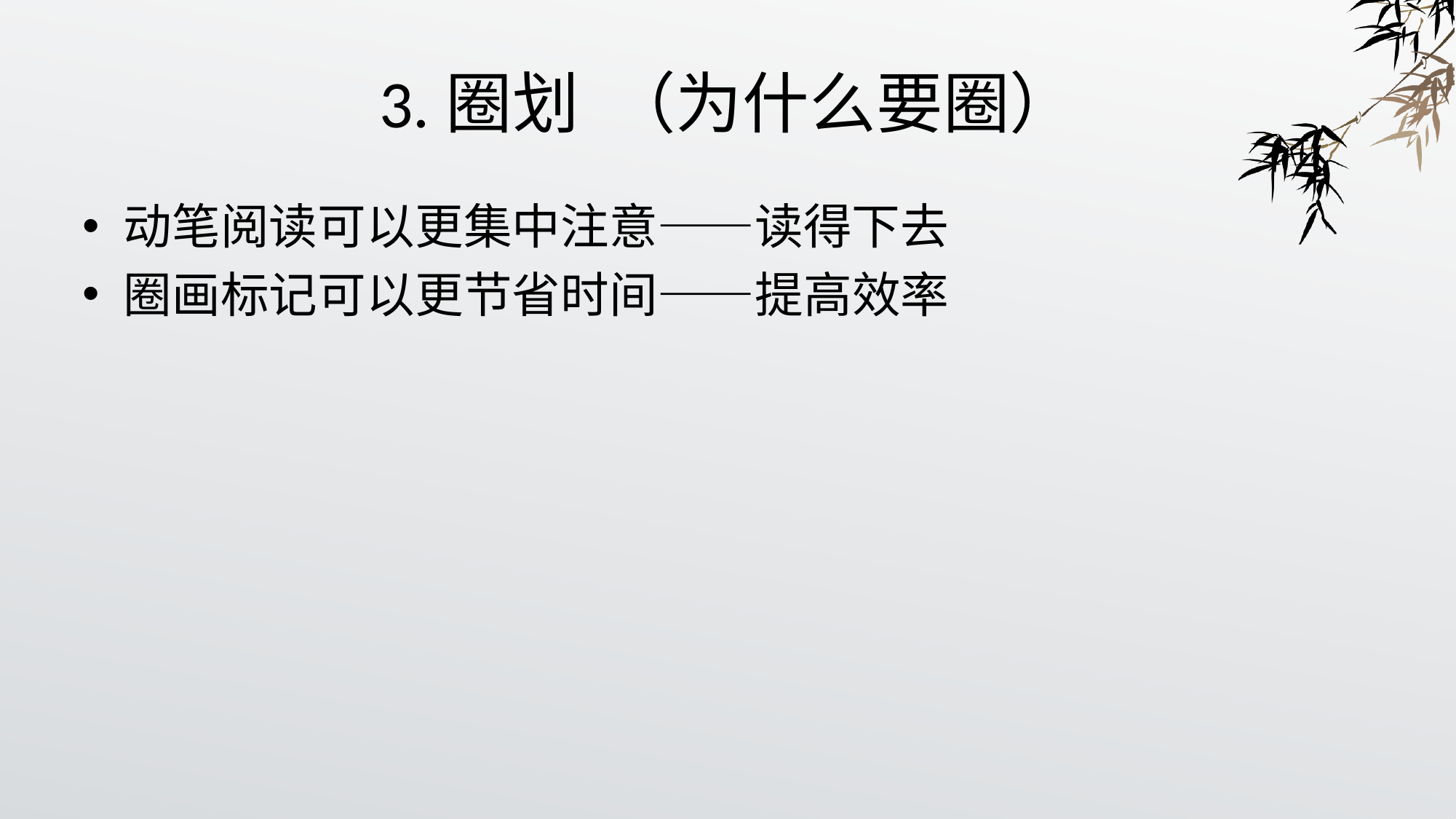

# 3.圈划  （为什么要圈）
动笔阅读可以更集中注意——读得下去
圈画标记可以更节省时间——提高效率